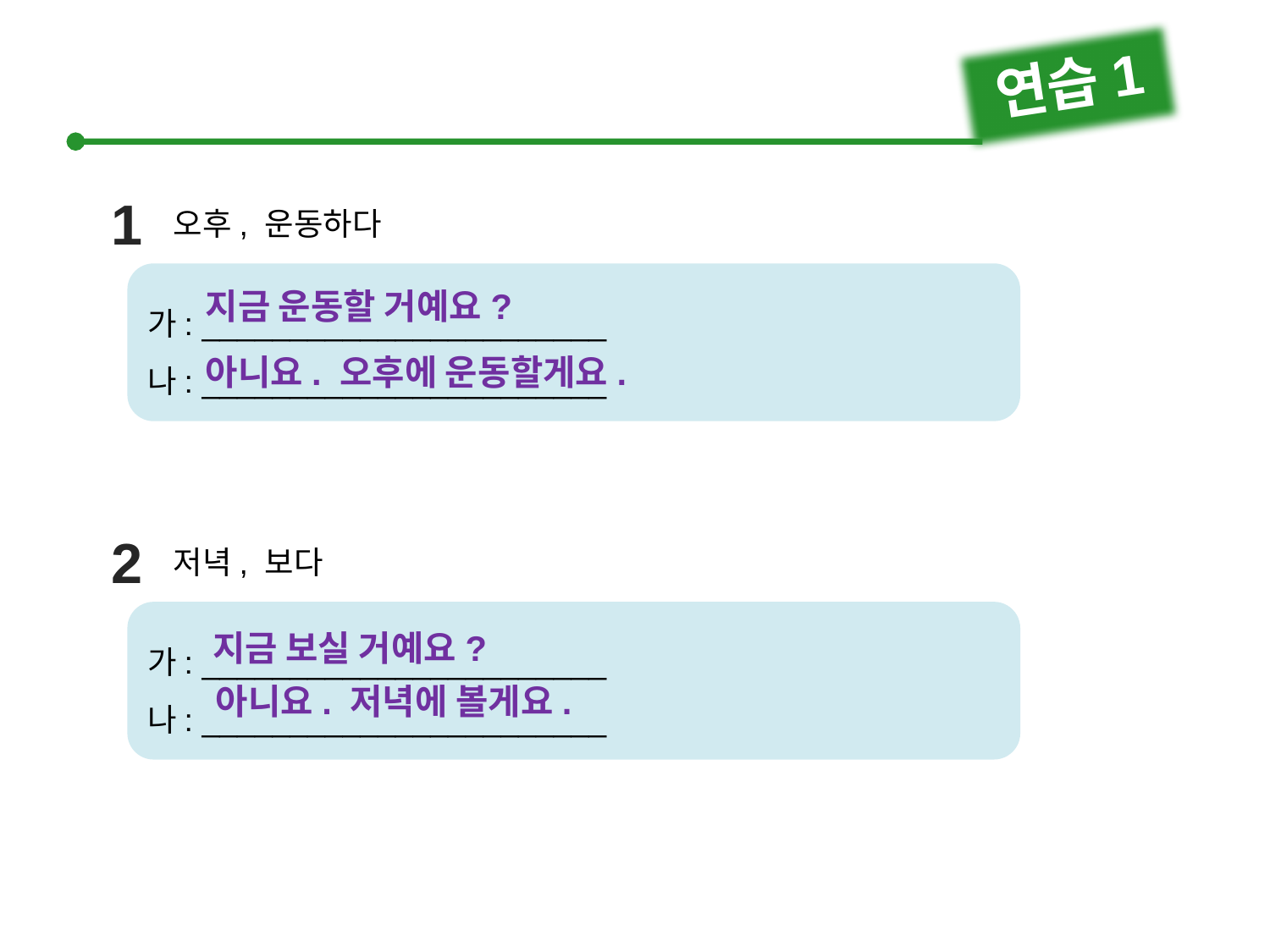

연습1
1
오후, 운동하다
가: _______________________
나: _______________________
지금 운동할 거예요?
아니요. 오후에 운동할게요.
2
저녁, 보다
가: _______________________
나: _______________________
지금 보실 거예요?
아니요. 저녁에 볼게요.